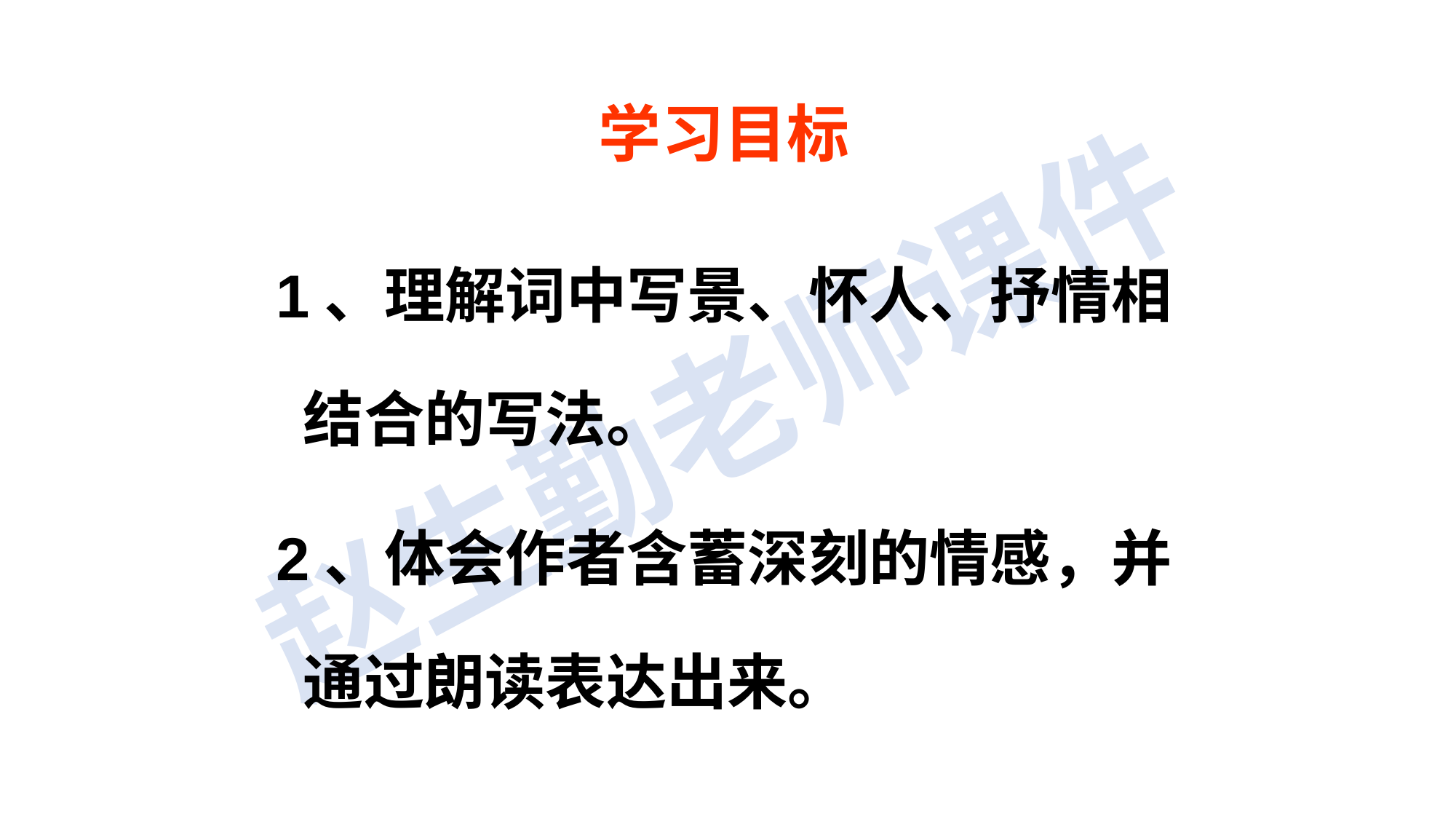

# 学习目标
1、理解词中写景、怀人、抒情相结合的写法。
2、体会作者含蓄深刻的情感，并通过朗读表达出来。